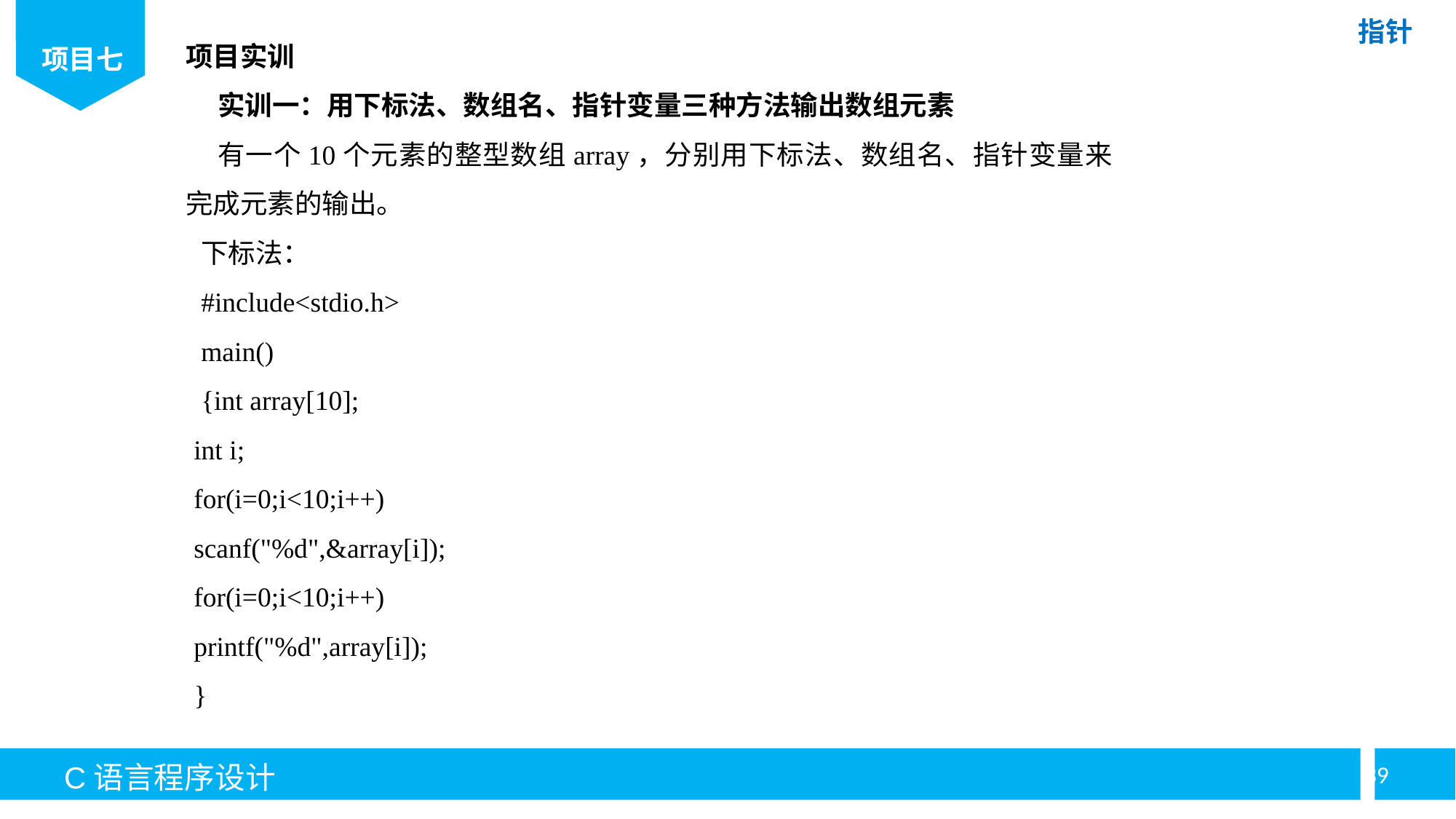

项目实训
实训一：用下标法、数组名、指针变量三种方法输出数组元素
有一个10个元素的整型数组array，分别用下标法、数组名、指针变量来完成元素的输出。
下标法：
#include<stdio.h>
main()
{int array[10];
int i;
for(i=0;i<10;i++)
scanf("%d",&array[i]);
for(i=0;i<10;i++)
printf("%d",array[i]);
}